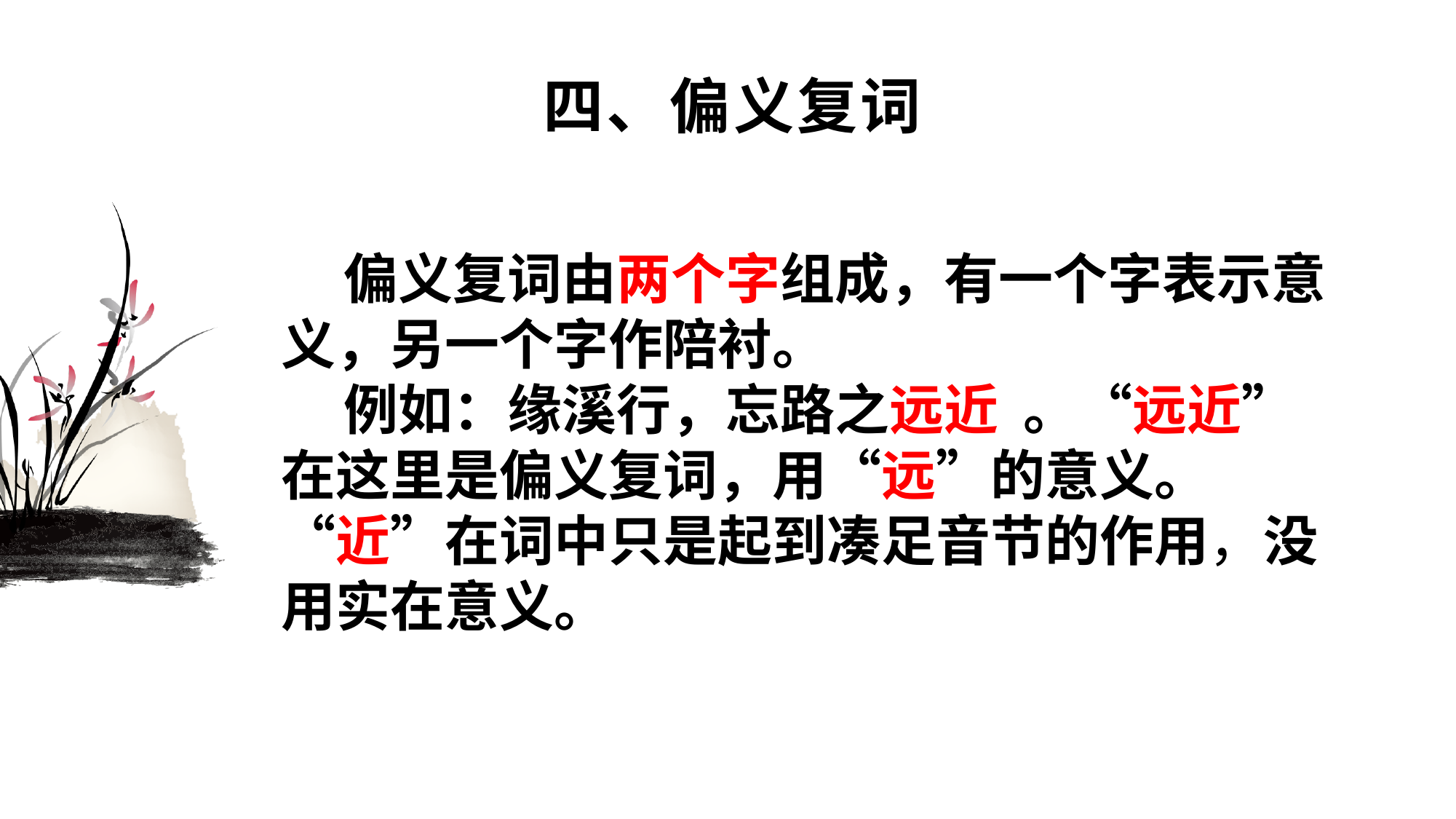

# 四、偏义复词
    偏义复词由两个字组成，有一个字表示意义，另一个字作陪衬。
    例如：缘溪行，忘路之远近  。“远近”在这里是偏义复词，用“远”的意义。“近”在词中只是起到凑足音节的作用，没用实在意义。